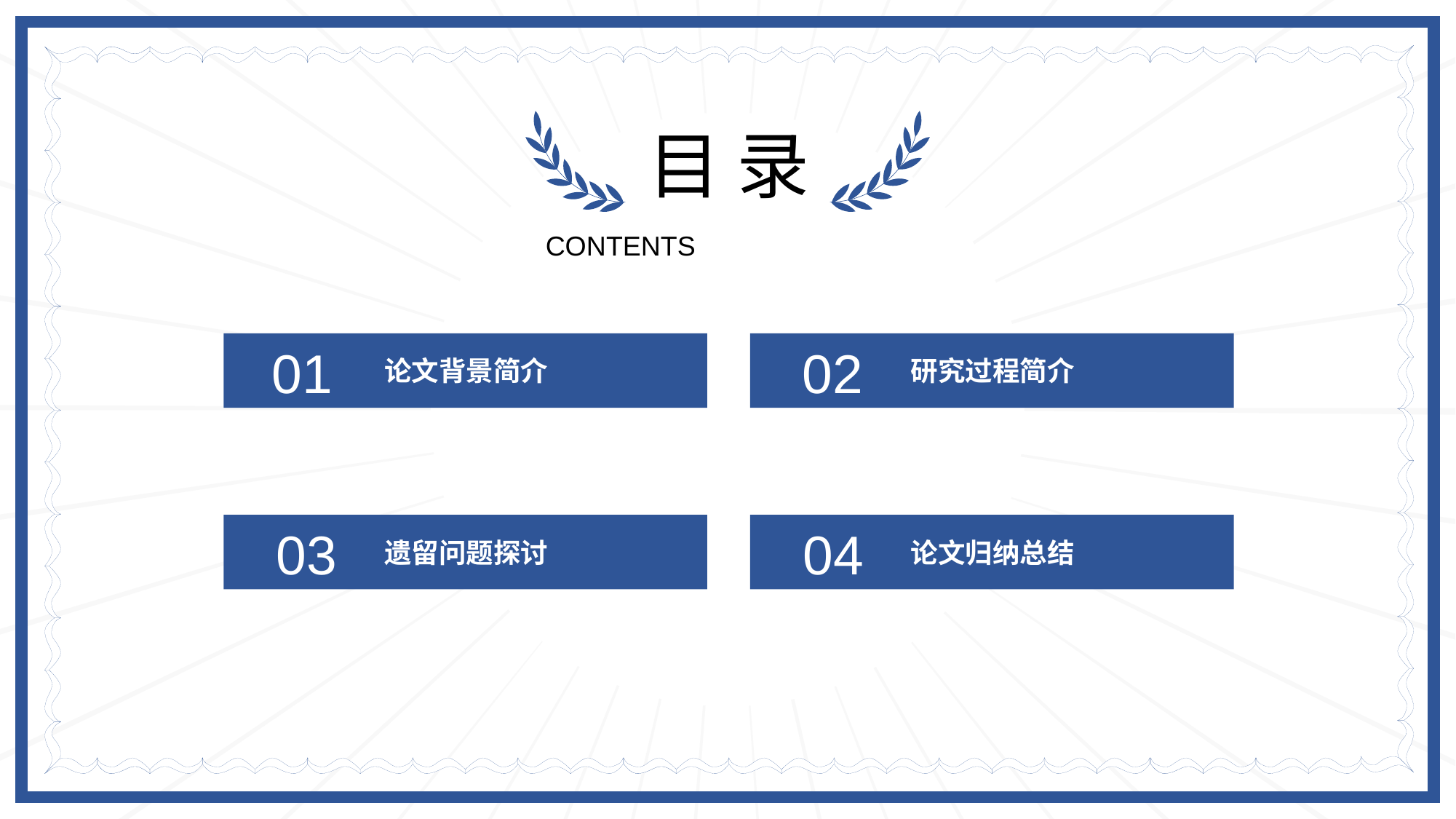

目 录
CONTENTS

01
论文背景简介

02
研究过程简介

03
遗留问题探讨

04
论文归纳总结